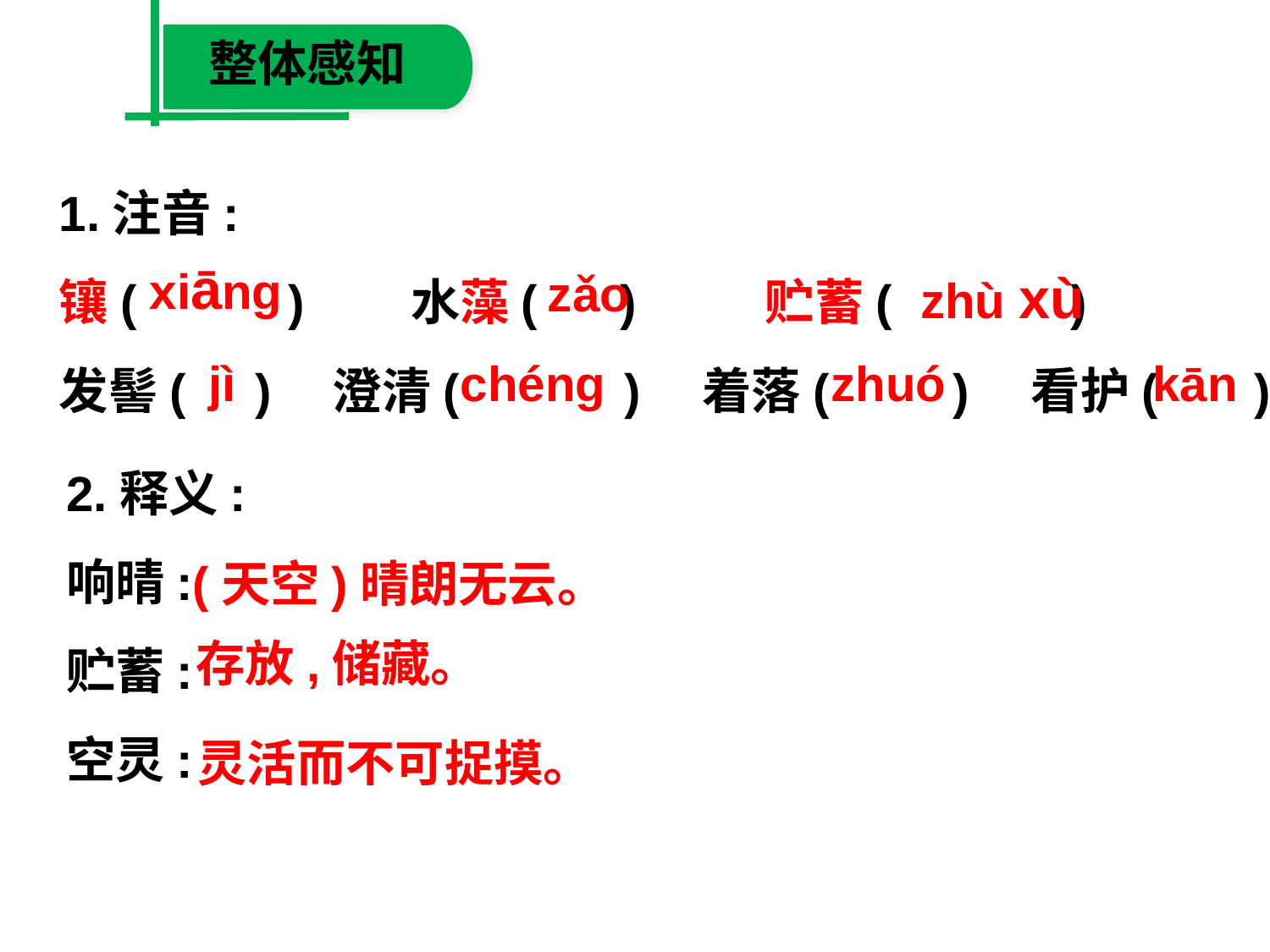

整体感知
1.注音:
镶(           )　    水藻(      )　      贮蓄(             )
发髻(     )　澄清(            )　着落(         )　看护(       )
xiāng
zǎo
zhù xù
jì
chéng
zhuó
kān
2.释义:
响晴:
贮蓄:
空灵:
(天空)晴朗无云。
存放,储藏。
灵活而不可捉摸。